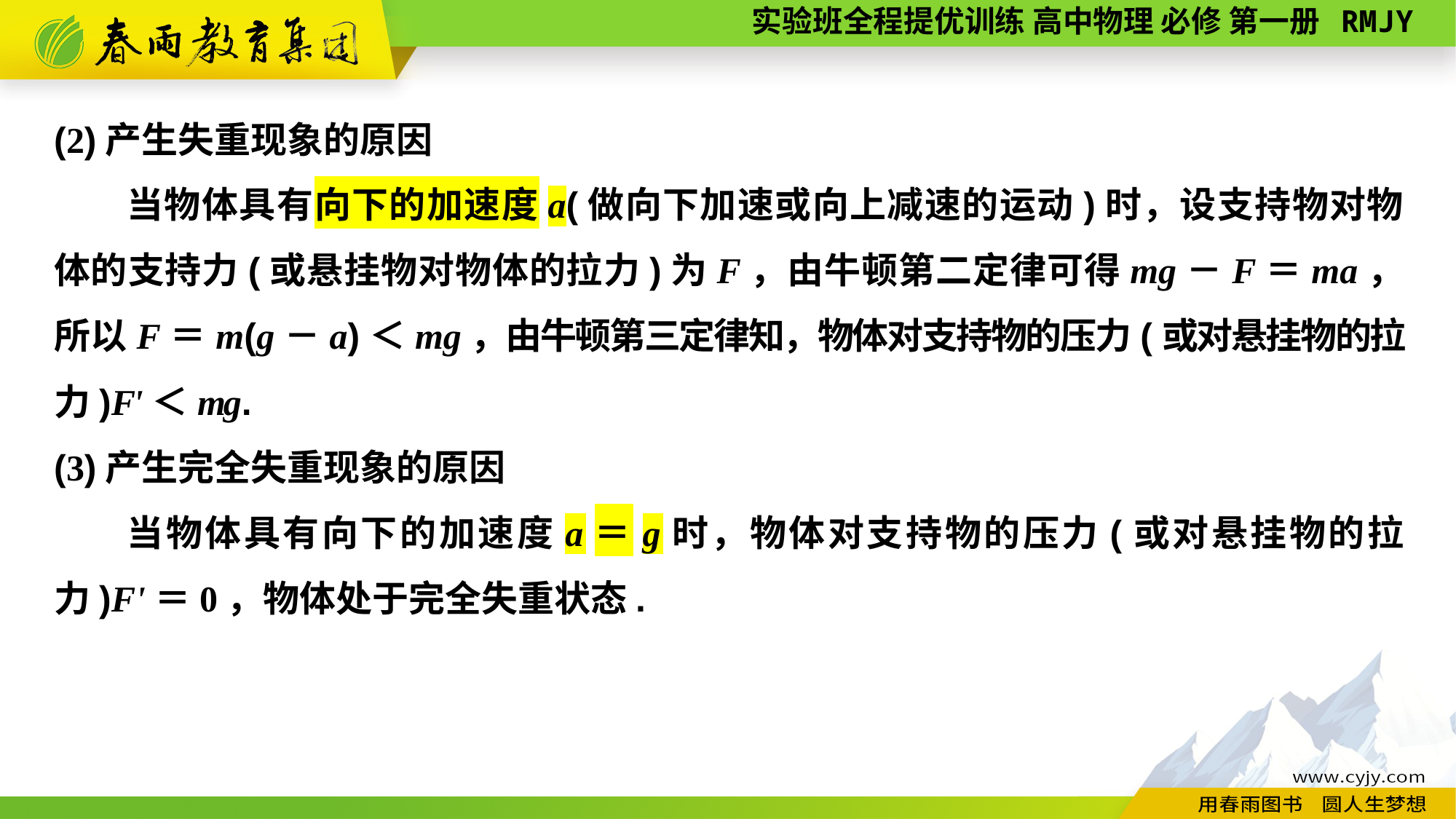

(2)产生失重现象的原因
当物体具有向下的加速度a(做向下加速或向上减速的运动)时，设支持物对物体的支持力(或悬挂物对物体的拉力)为F，由牛顿第二定律可得mg－F＝ma，所以F＝m(g－a)＜mg，由牛顿第三定律知，物体对支持物的压力(或对悬挂物的拉力)F'＜mg.
(3)产生完全失重现象的原因
当物体具有向下的加速度a＝g时，物体对支持物的压力(或对悬挂物的拉力)F'＝0，物体处于完全失重状态.